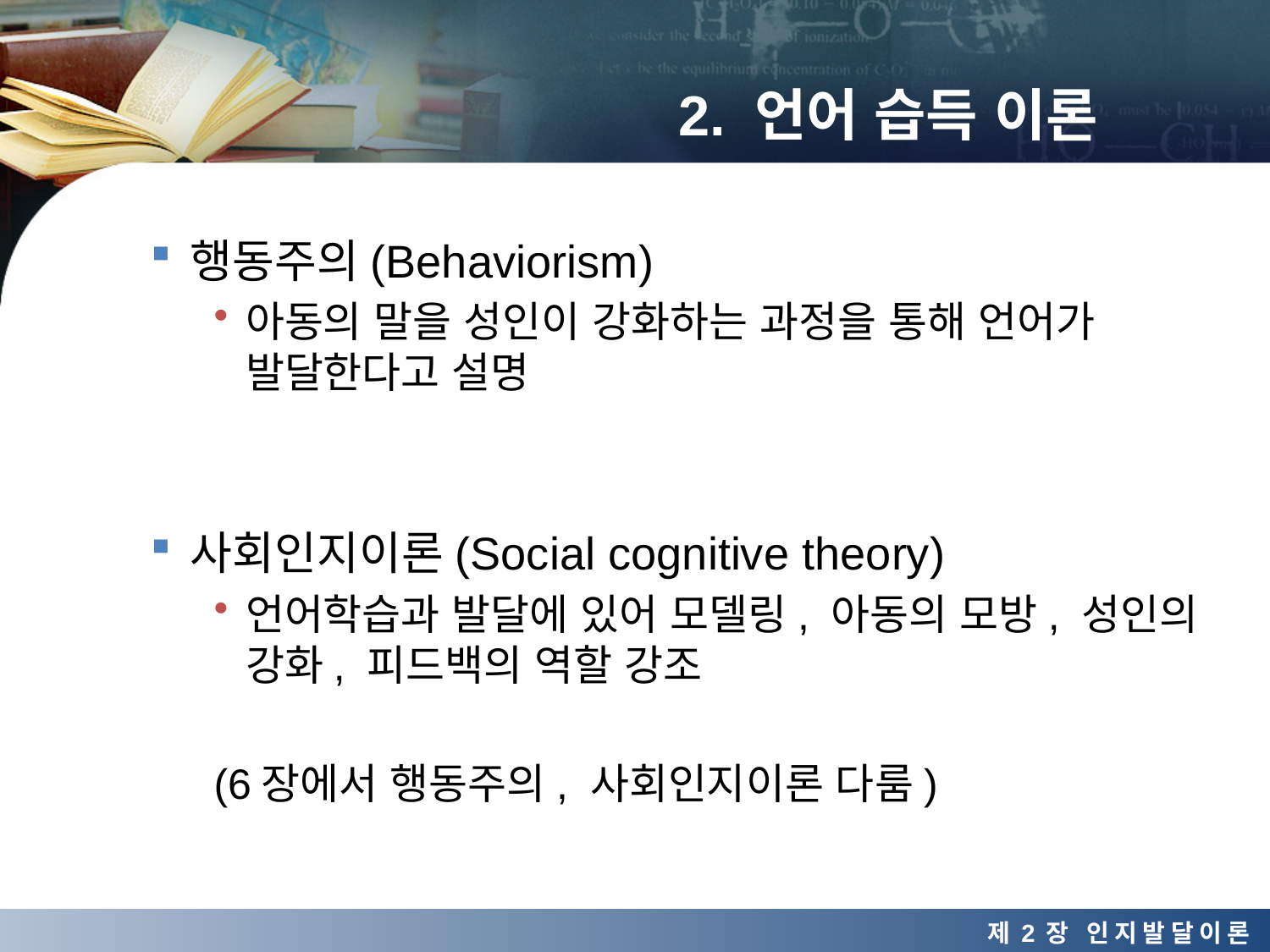

# 2. 언어 습득 이론
행동주의(Behaviorism)
아동의 말을 성인이 강화하는 과정을 통해 언어가 발달한다고 설명

사회인지이론(Social cognitive theory)
언어학습과 발달에 있어 모델링, 아동의 모방, 성인의 강화, 피드백의 역할 강조

(6장에서 행동주의, 사회인지이론 다룸)